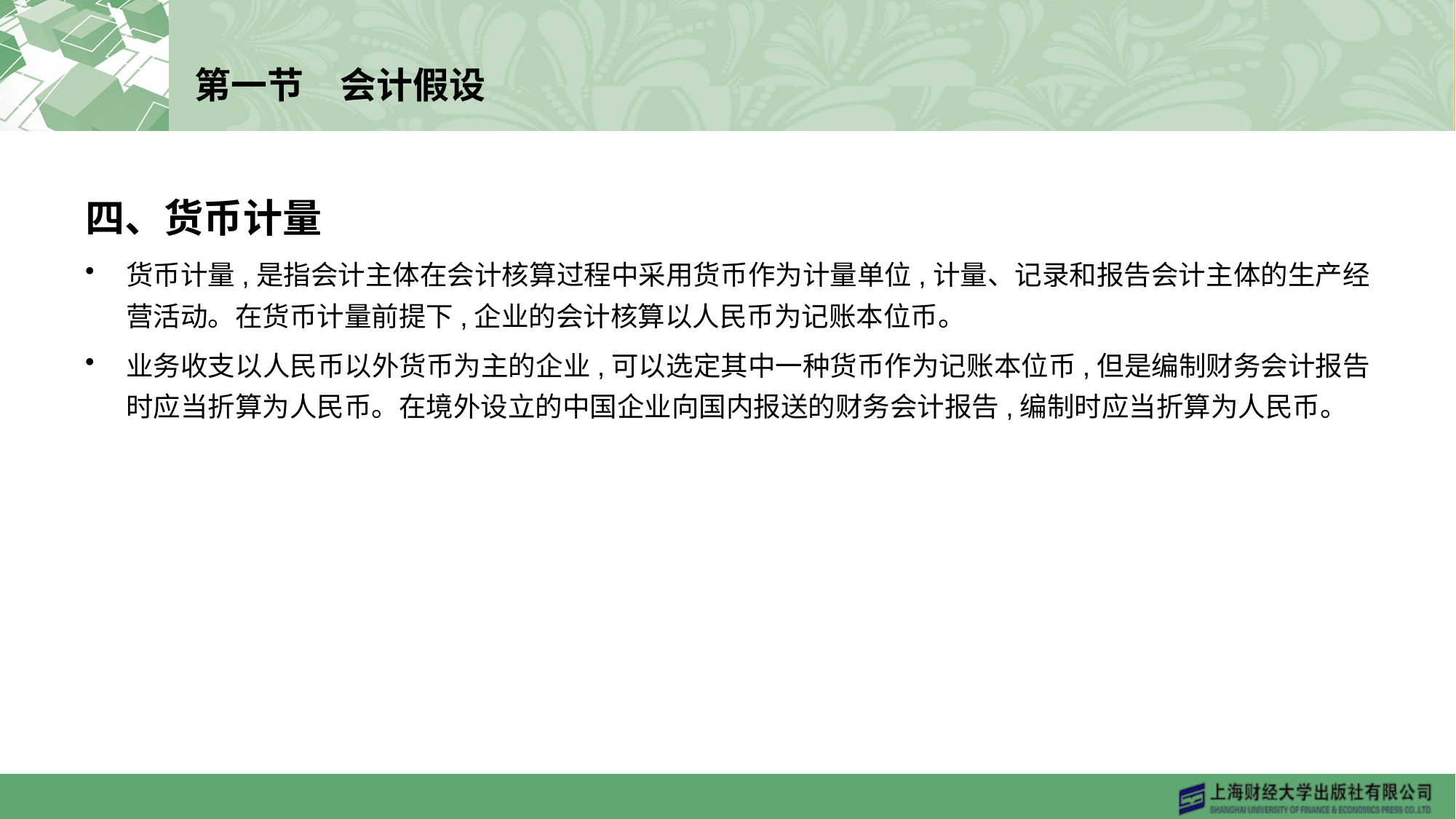

# 第一节　会计假设
四、货币计量
货币计量,是指会计主体在会计核算过程中采用货币作为计量单位,计量、记录和报告会计主体的生产经营活动。在货币计量前提下,企业的会计核算以人民币为记账本位币。
业务收支以人民币以外货币为主的企业,可以选定其中一种货币作为记账本位币,但是编制财务会计报告时应当折算为人民币。在境外设立的中国企业向国内报送的财务会计报告,编制时应当折算为人民币。